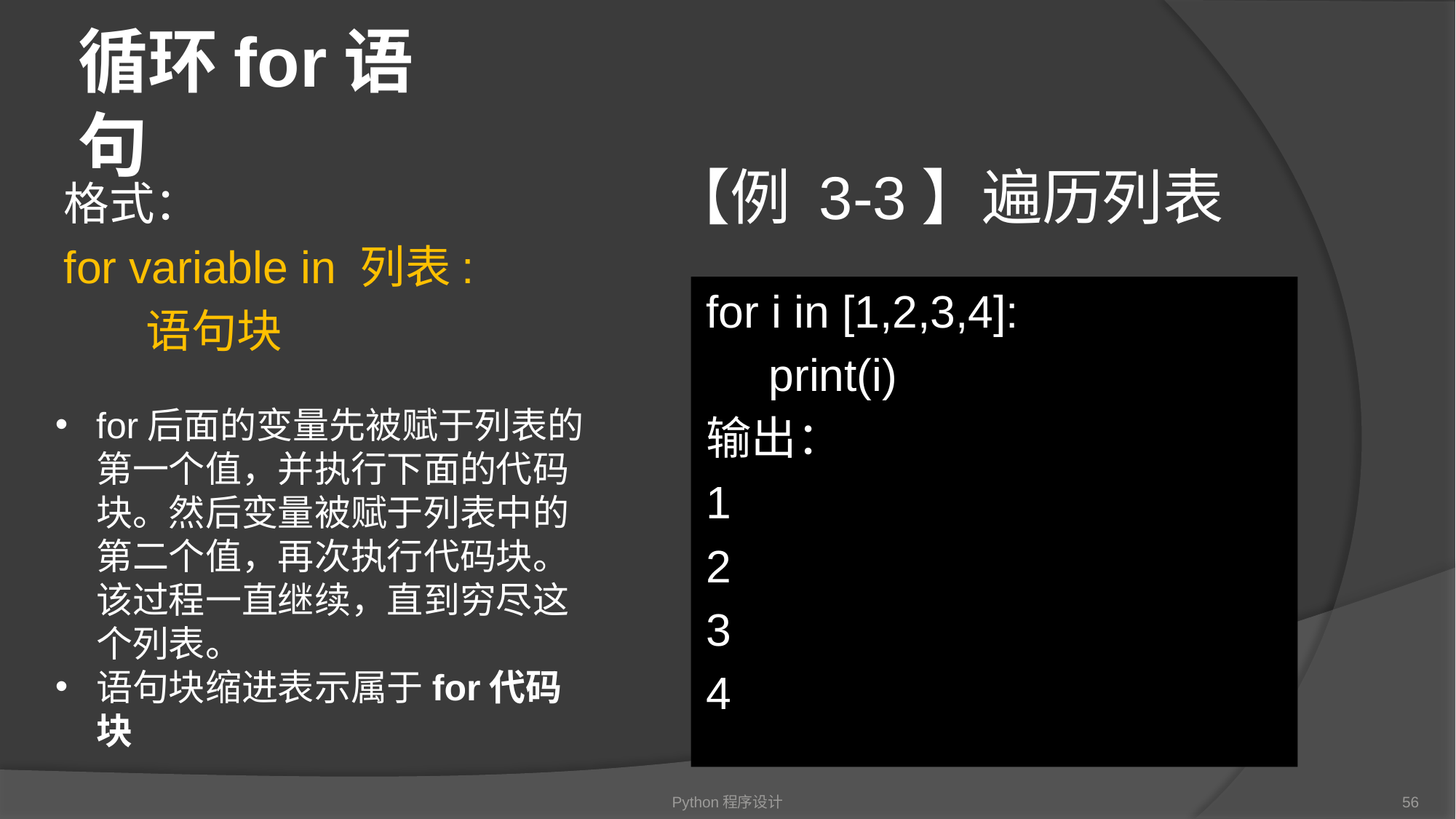

# 循环for语句
【例 3-3】遍历列表
格式：
for variable in 列表:
       语句块

for i in [1,2,3,4]:
     print(i)
输出：
1
2
3
4
for后面的变量先被赋于列表的第一个值，并执行下面的代码块。然后变量被赋于列表中的第二个值，再次执行代码块。该过程一直继续，直到穷尽这个列表。
语句块缩进表示属于for代码块
Python程序设计
56